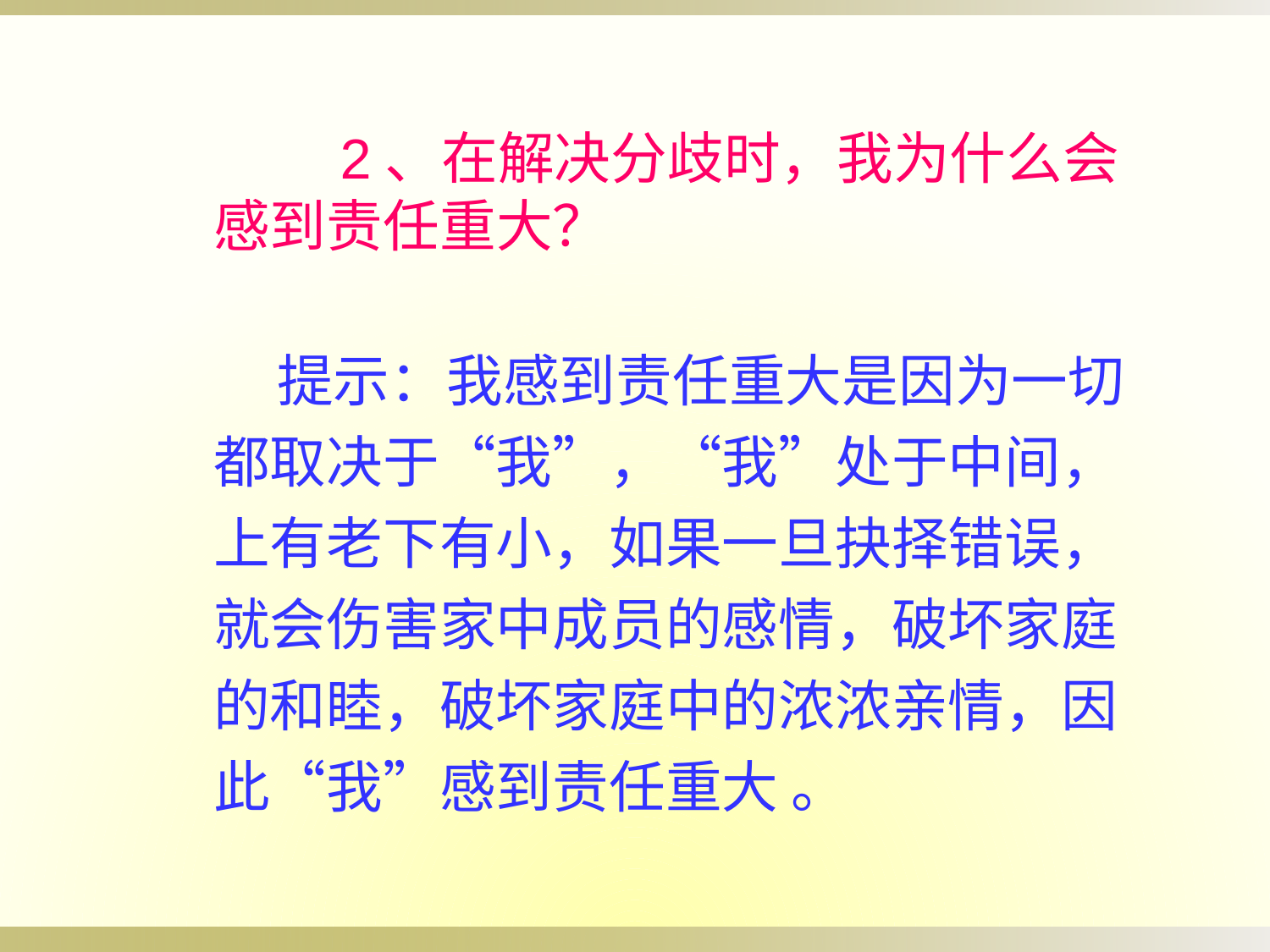

2、在解决分歧时，我为什么会感到责任重大？
　　提示：我感到责任重大是因为一切都取决于“我”，“我”处于中间，上有老下有小，如果一旦抉择错误，就会伤害家中成员的感情，破坏家庭的和睦，破坏家庭中的浓浓亲情，因此“我”感到责任重大 。